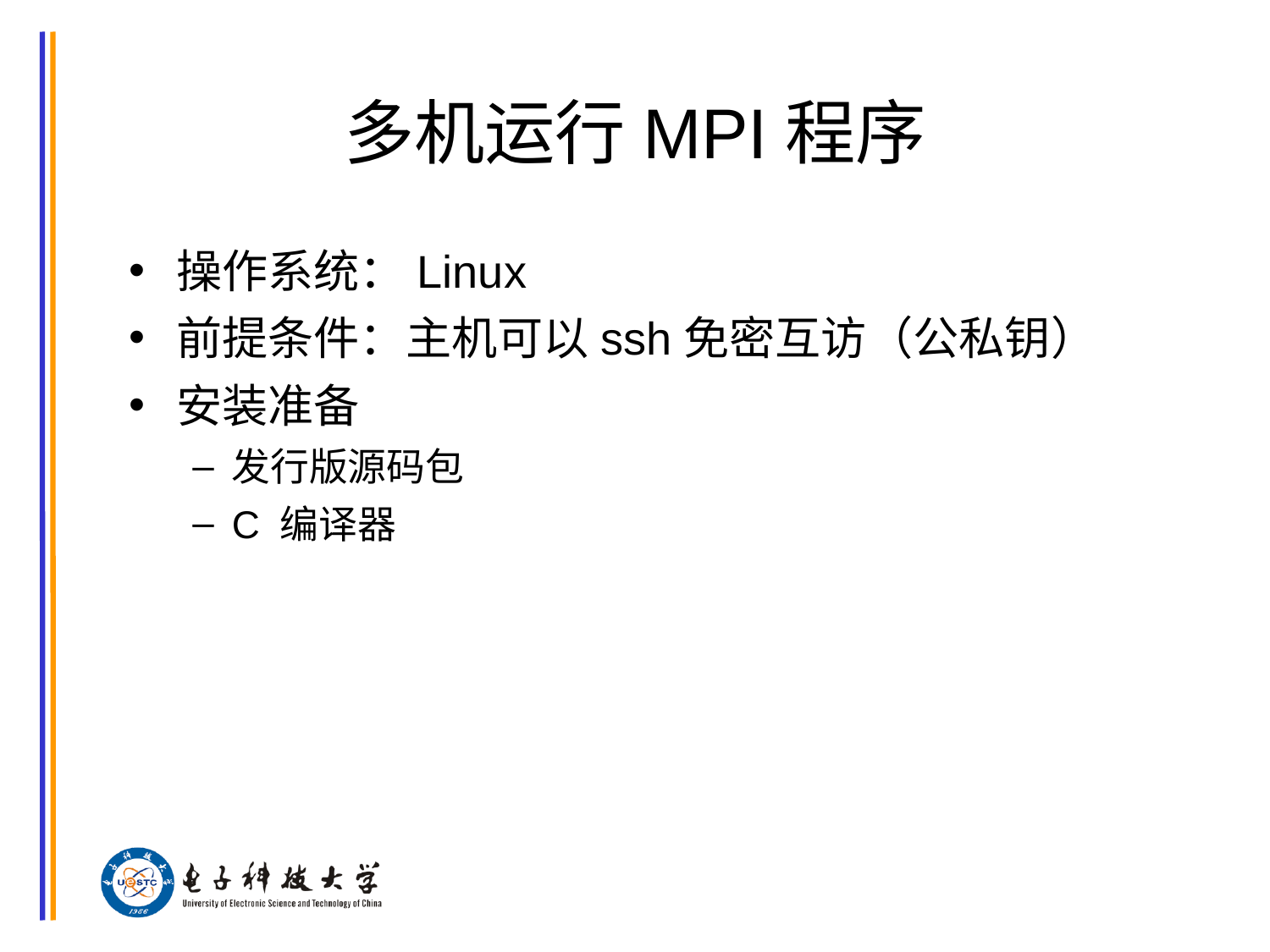

# 多机运行MPI程序
操作系统：Linux
前提条件：主机可以ssh免密互访（公私钥）
安装准备
发行版源码包
C 编译器

芯片